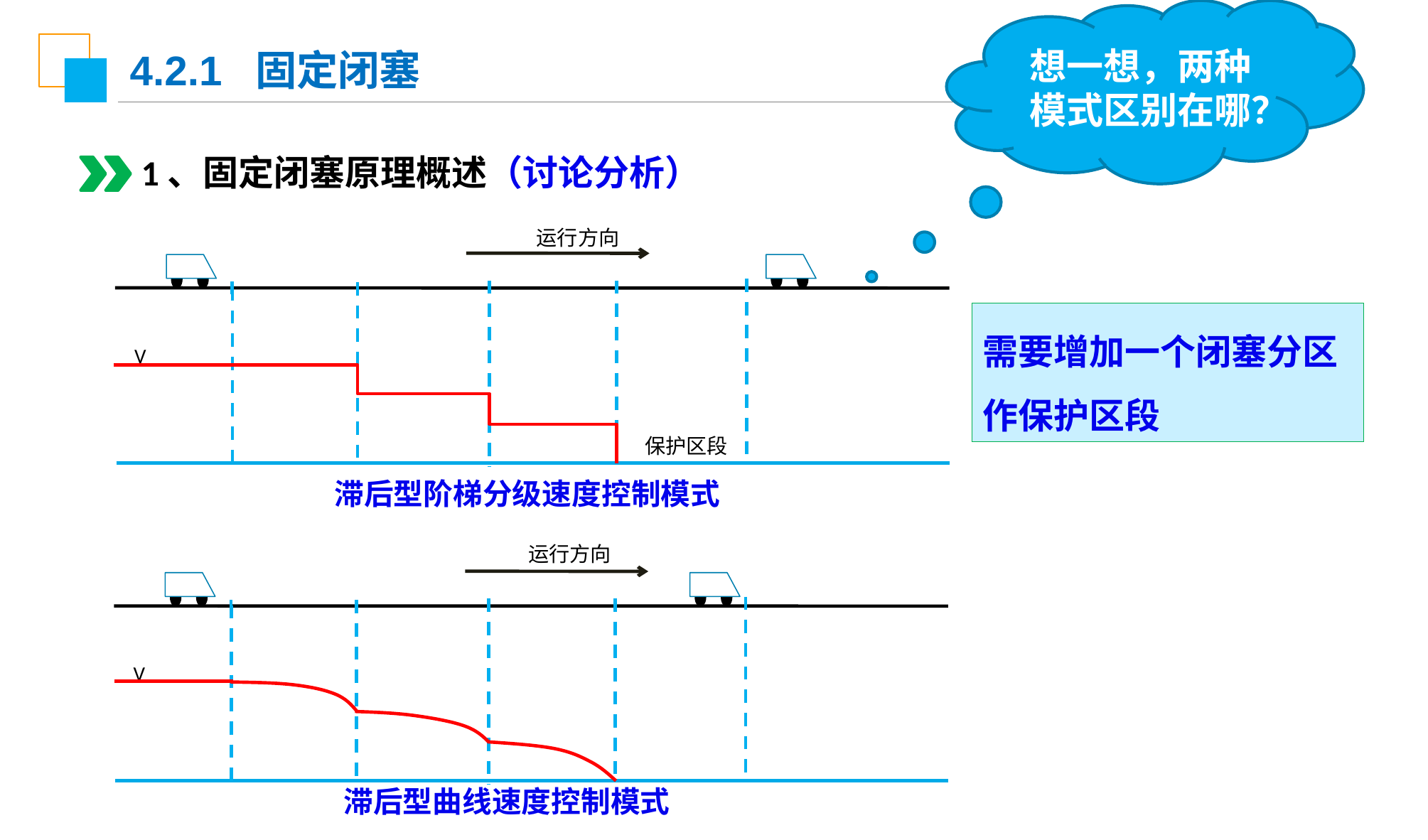

想一想，两种模式区别在哪？
4.2.1  固定闭塞
1、固定闭塞原理概述（讨论分析）

 运行方向

 V

 保护区段

需要增加一个闭塞分区作保护区段
滞后型阶梯分级速度控制模式
 运行方向

 V

滞后型曲线速度控制模式